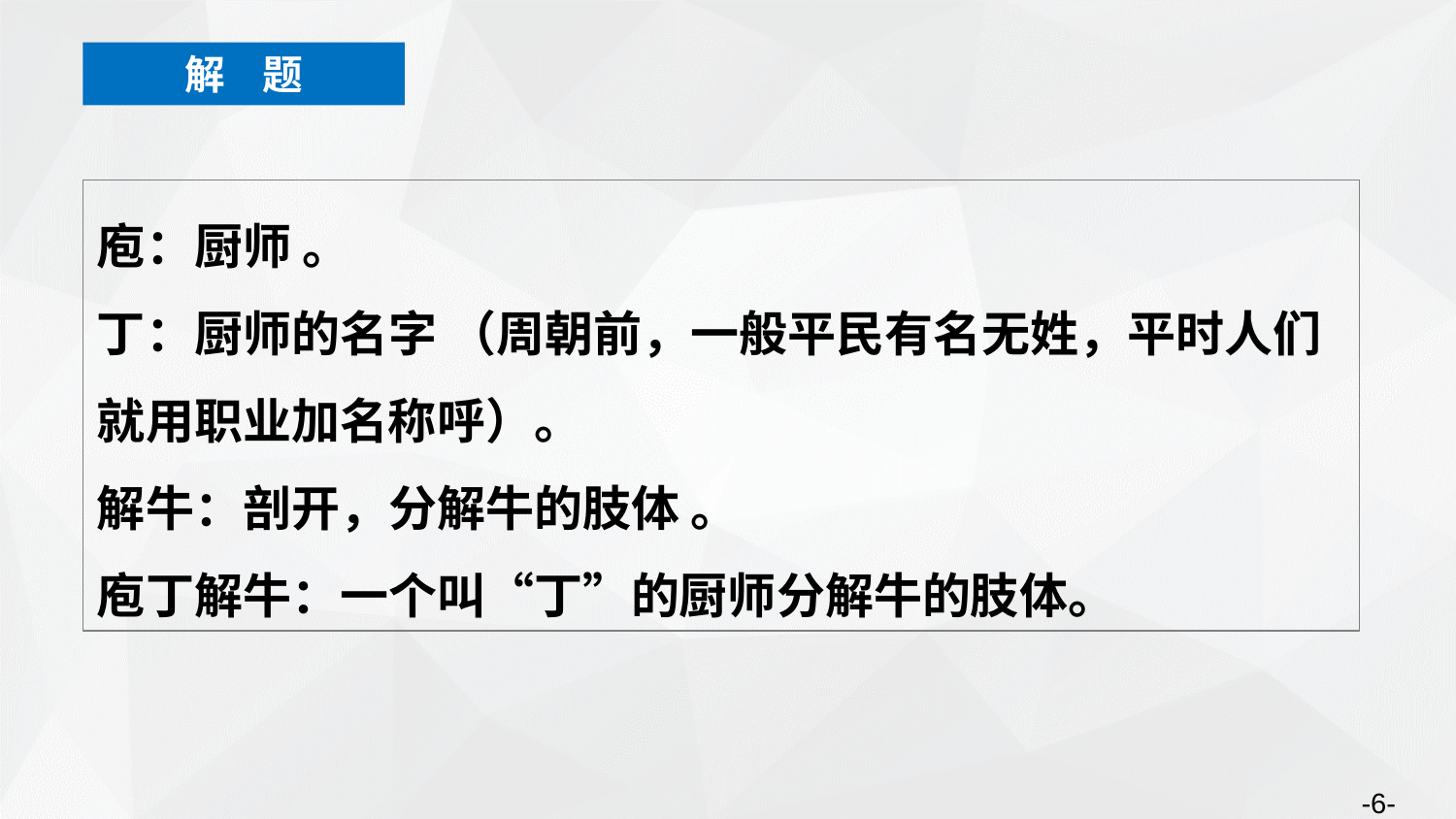

解    题
庖：厨师 。
丁：厨师的名字 （周朝前，一般平民有名无姓，平时人们就用职业加名称呼）。
解牛：剖开，分解牛的肢体 。
庖丁解牛：一个叫“丁”的厨师分解牛的肢体。
-6-